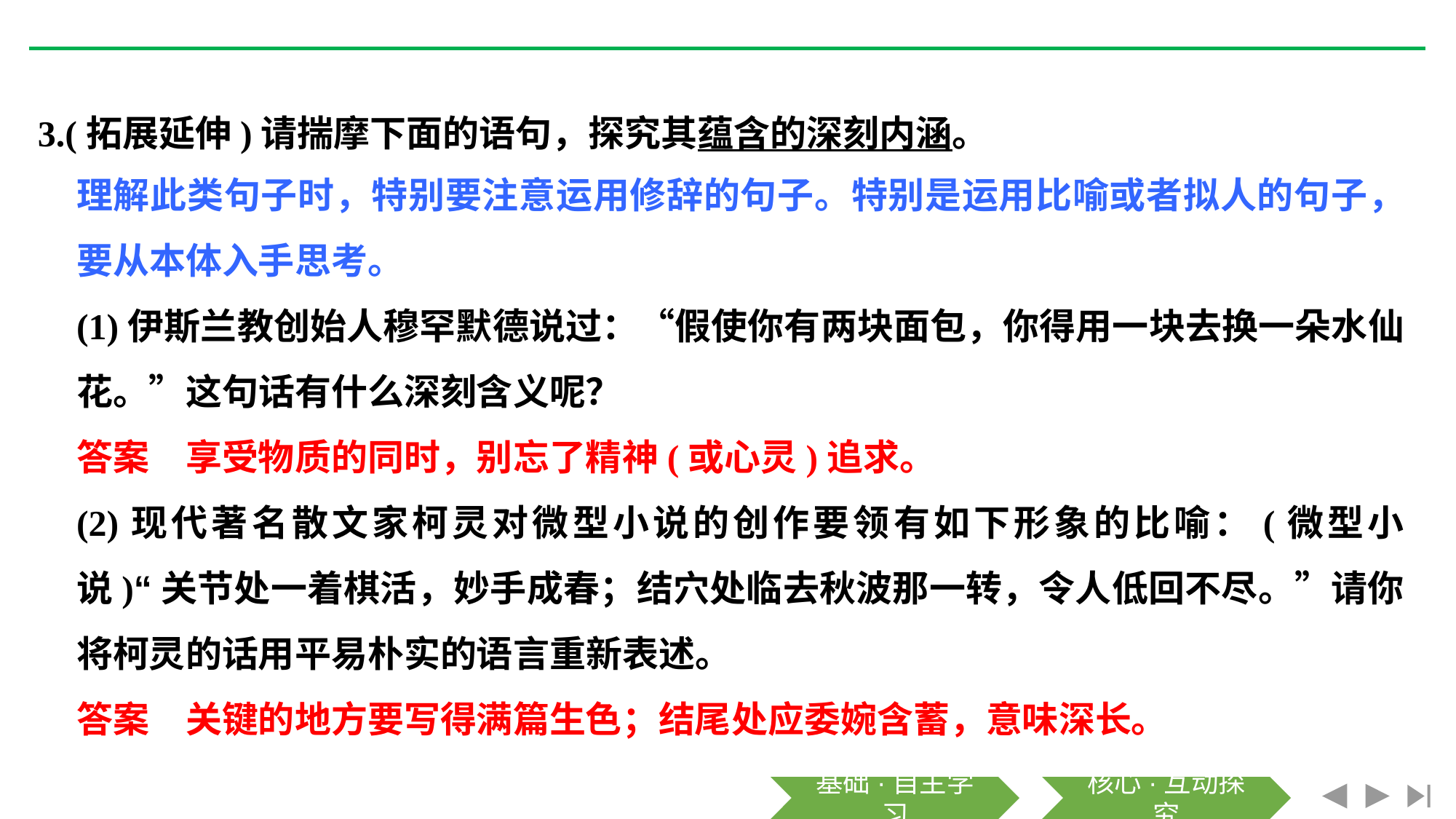

3.(拓展延伸)请揣摩下面的语句，探究其蕴含的深刻内涵。
理解此类句子时，特别要注意运用修辞的句子。特别是运用比喻或者拟人的句子，要从本体入手思考。
(1)伊斯兰教创始人穆罕默德说过：“假使你有两块面包，你得用一块去换一朵水仙花。”这句话有什么深刻含义呢？
答案　享受物质的同时，别忘了精神(或心灵)追求。
(2)现代著名散文家柯灵对微型小说的创作要领有如下形象的比喻：(微型小说)“关节处一着棋活，妙手成春；结穴处临去秋波那一转，令人低回不尽。”请你将柯灵的话用平易朴实的语言重新表述。
答案　关键的地方要写得满篇生色；结尾处应委婉含蓄，意味深长。